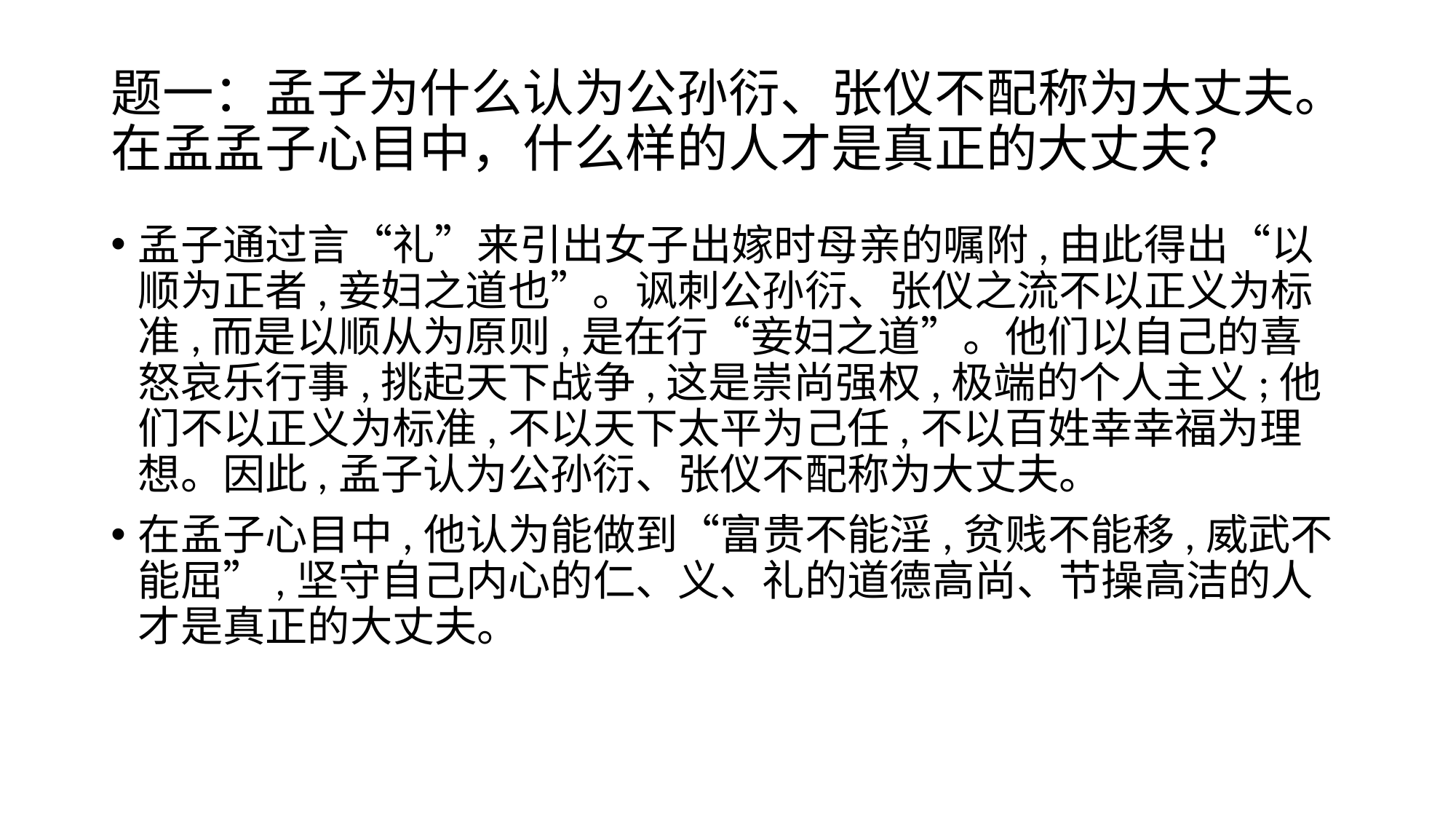

# 题一：孟子为什么认为公孙衍、张仪不配称为大丈夫。在孟孟子心目中，什么样的人才是真正的大丈夫？
孟子通过言“礼”来引出女子出嫁时母亲的嘱附,由此得出“以顺为正者,妾妇之道也”。讽刺公孙衍、张仪之流不以正义为标准,而是以顺从为原则,是在行“妾妇之道”。他们以自己的喜怒哀乐行事,挑起天下战争,这是崇尚强权,极端的个人主义;他们不以正义为标准,不以天下太平为己任,不以百姓幸幸福为理想。因此,孟子认为公孙衍、张仪不配称为大丈夫。
在孟子心目中,他认为能做到“富贵不能淫,贫贱不能移,威武不能屈”,坚守自己内心的仁、义、礼的道德高尚、节操高洁的人才是真正的大丈夫。